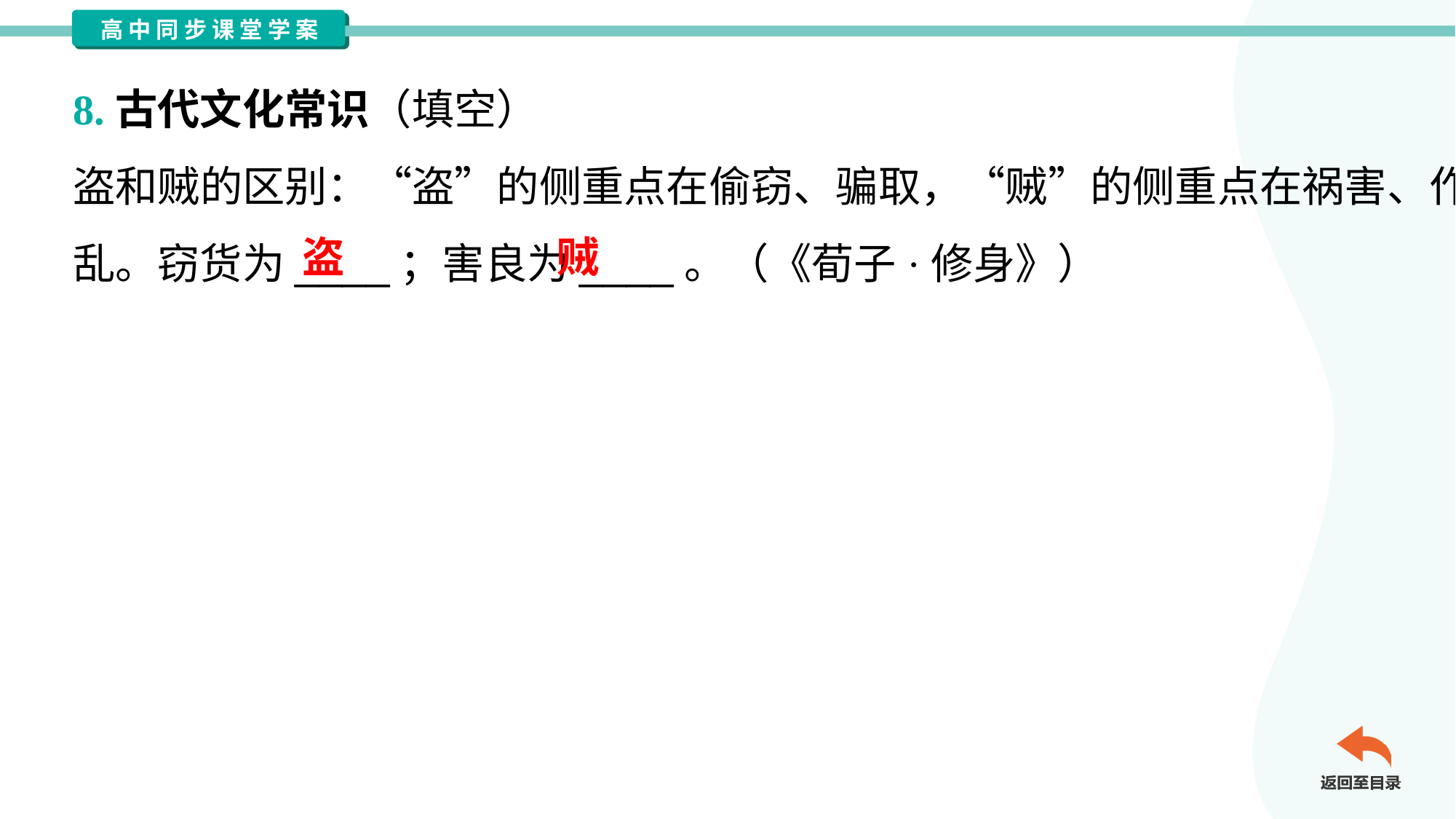

8.古代文化常识（填空）
盗和贼的区别：“盗”的侧重点在偷窃、骗取，“贼”的侧重点在祸害、作
乱。窃货为____；害良为____。（《荀子·修身》）
盗
贼